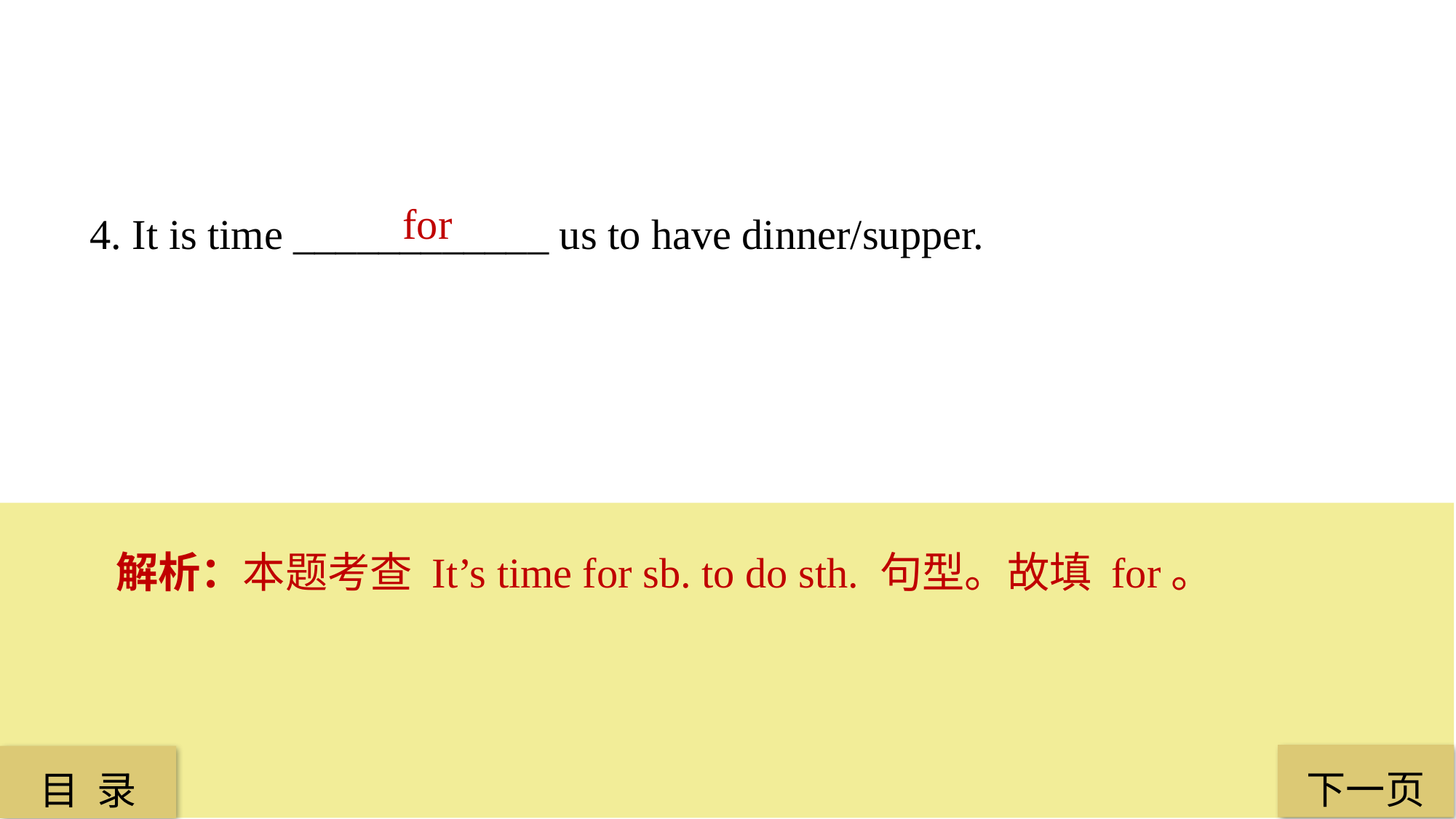

for
4. It is time ____________ us to have dinner/supper.
解析：本题考查 It’s time for sb. to do sth. 句型。故填 for。